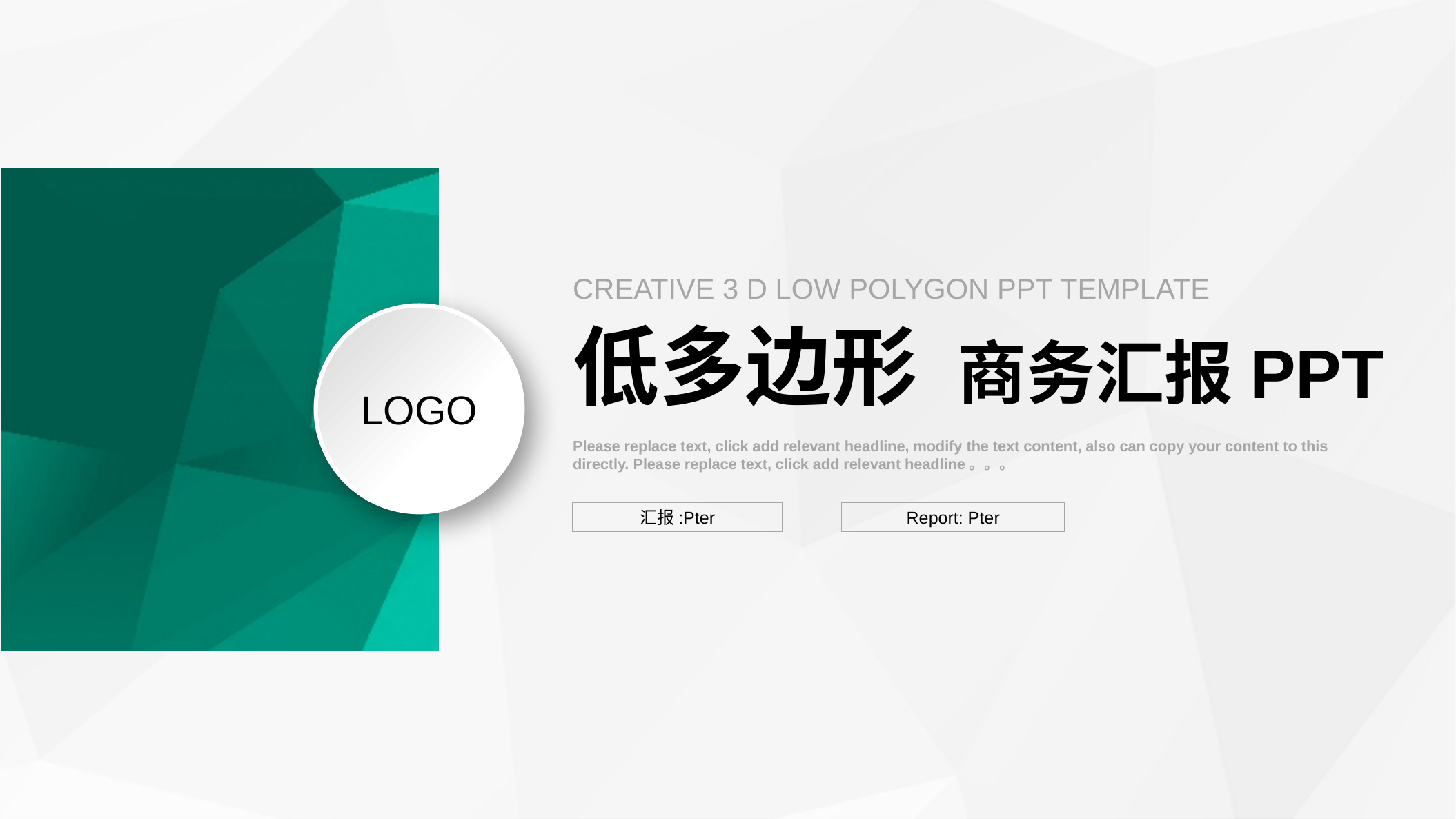

CREATIVE 3 D LOW POLYGON PPT TEMPLATE
LOGO
低多边形  商务汇报PPT
Please replace text, click add relevant headline, modify the text content, also can copy your content to this directly. Please replace text, click add relevant headline。。。
汇报:Pter
Report: Pter